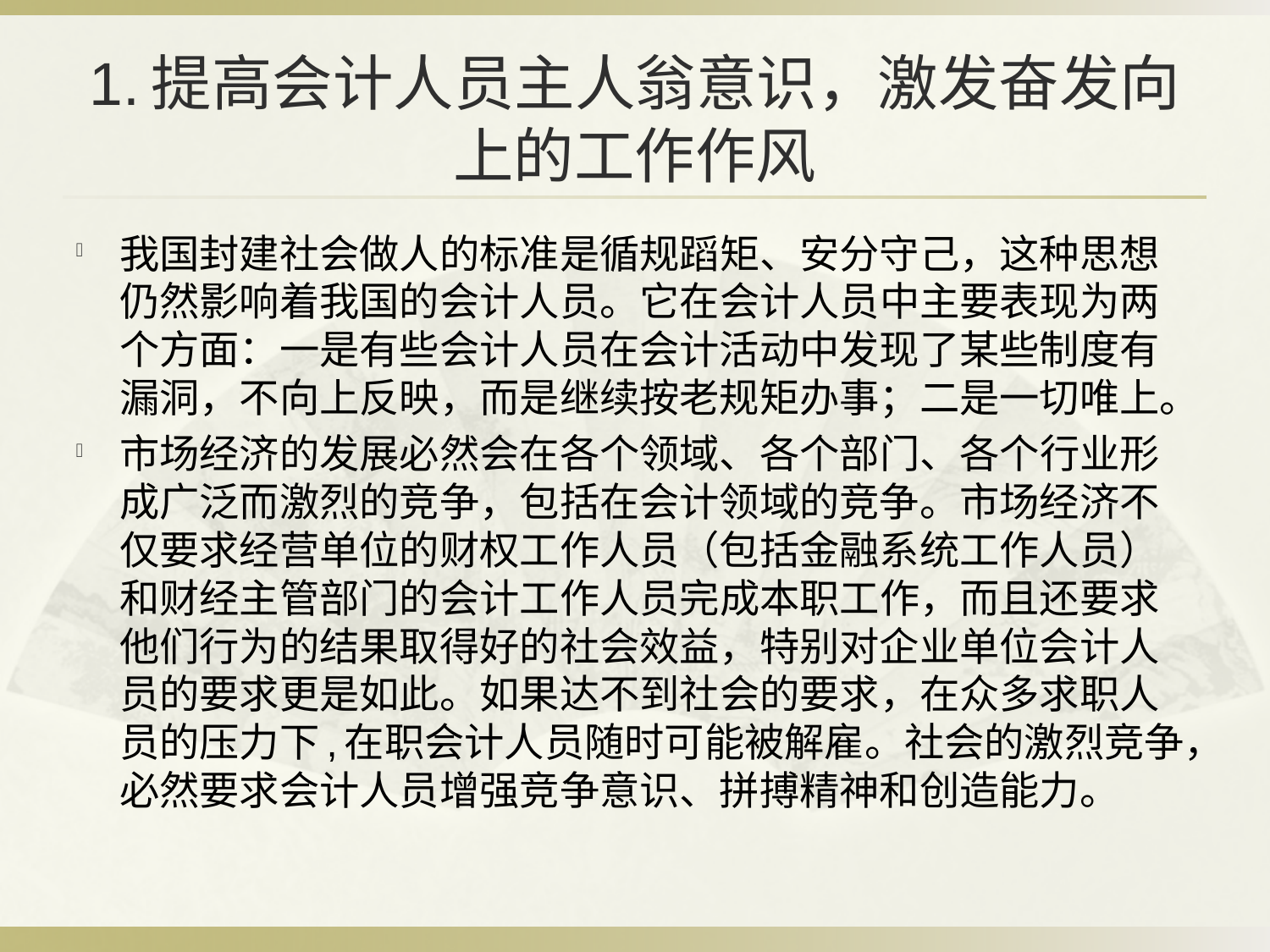

# 1.提高会计人员主人翁意识，激发奋发向上的工作作风
我国封建社会做人的标准是循规蹈矩、安分守己，这种思想仍然影响着我国的会计人员。它在会计人员中主要表现为两个方面：一是有些会计人员在会计活动中发现了某些制度有漏洞，不向上反映，而是继续按老规矩办事；二是一切唯上。
市场经济的发展必然会在各个领域、各个部门、各个行业形成广泛而激烈的竞争，包括在会计领域的竞争。市场经济不仅要求经营单位的财权工作人员（包括金融系统工作人员）和财经主管部门的会计工作人员完成本职工作，而且还要求他们行为的结果取得好的社会效益，特别对企业单位会计人员的要求更是如此。如果达不到社会的要求，在众多求职人员的压力下,在职会计人员随时可能被解雇。社会的激烈竞争，必然要求会计人员增强竞争意识、拼搏精神和创造能力。